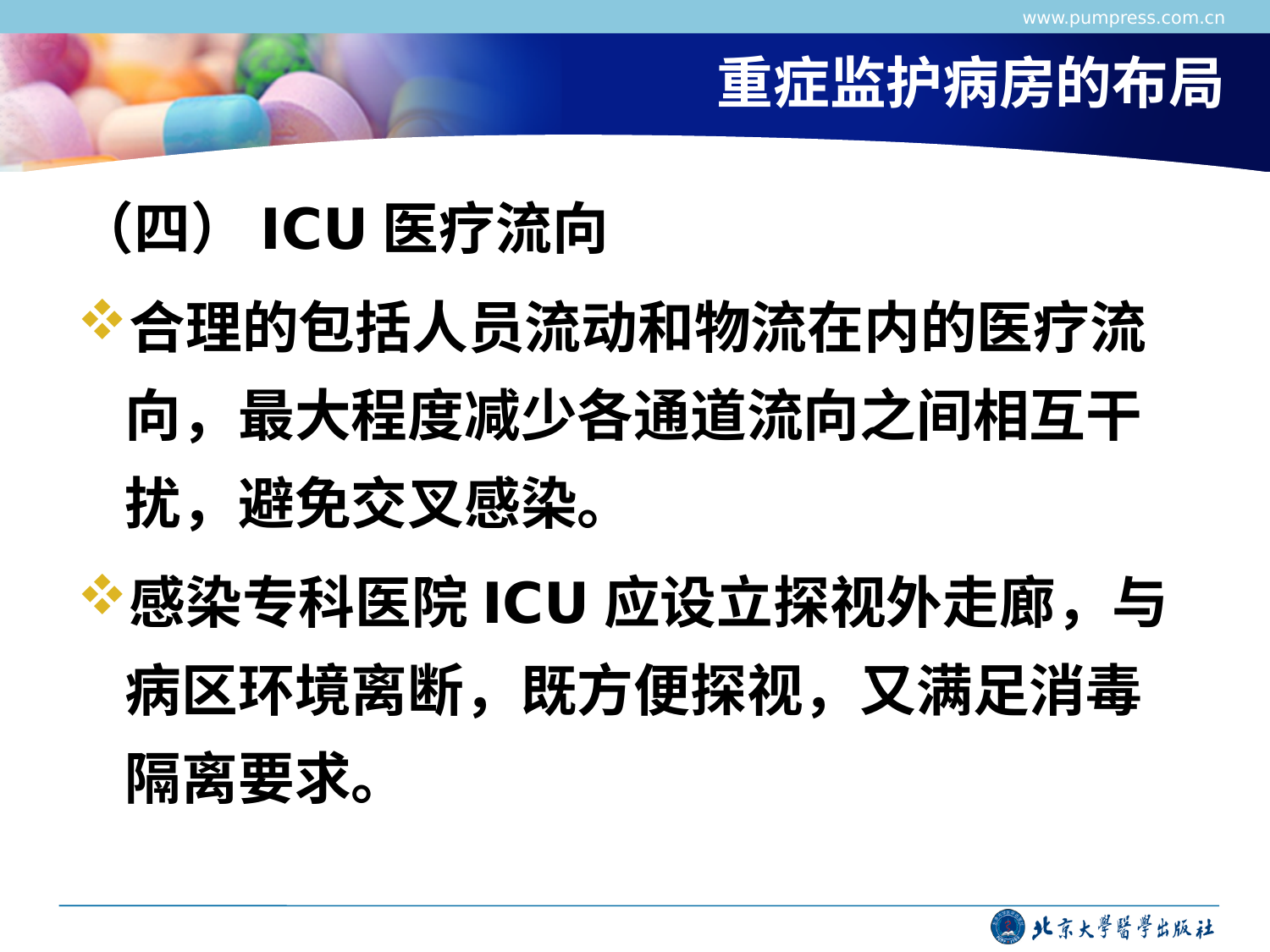

www.pumpress.com.cn
# 重症监护病房的布局
（四）ICU医疗流向
合理的包括人员流动和物流在内的医疗流向，最大程度减少各通道流向之间相互干扰，避免交叉感染。
感染专科医院ICU应设立探视外走廊，与病区环境离断，既方便探视，又满足消毒隔离要求。